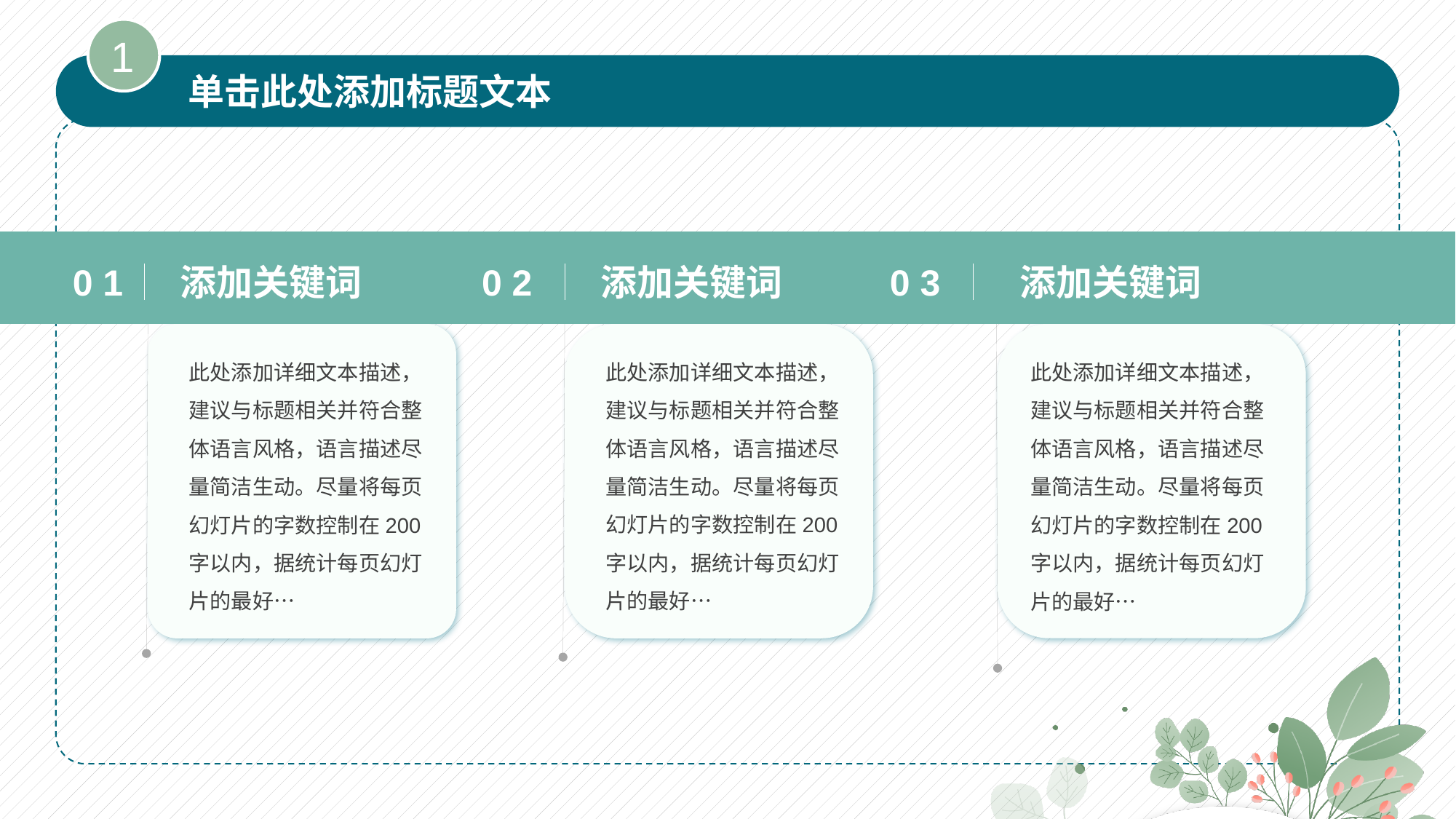

1
单击此处添加标题文本

0 1
0 2
0 3
添加关键词
添加关键词
添加关键词

此处添加详细文本描述，建议与标题相关并符合整体语言风格，语言描述尽量简洁生动。尽量将每页幻灯片的字数控制在200字以内，据统计每页幻灯片的最好…
此处添加详细文本描述，建议与标题相关并符合整体语言风格，语言描述尽量简洁生动。尽量将每页幻灯片的字数控制在200字以内，据统计每页幻灯片的最好…
此处添加详细文本描述，建议与标题相关并符合整体语言风格，语言描述尽量简洁生动。尽量将每页幻灯片的字数控制在200字以内，据统计每页幻灯片的最好…